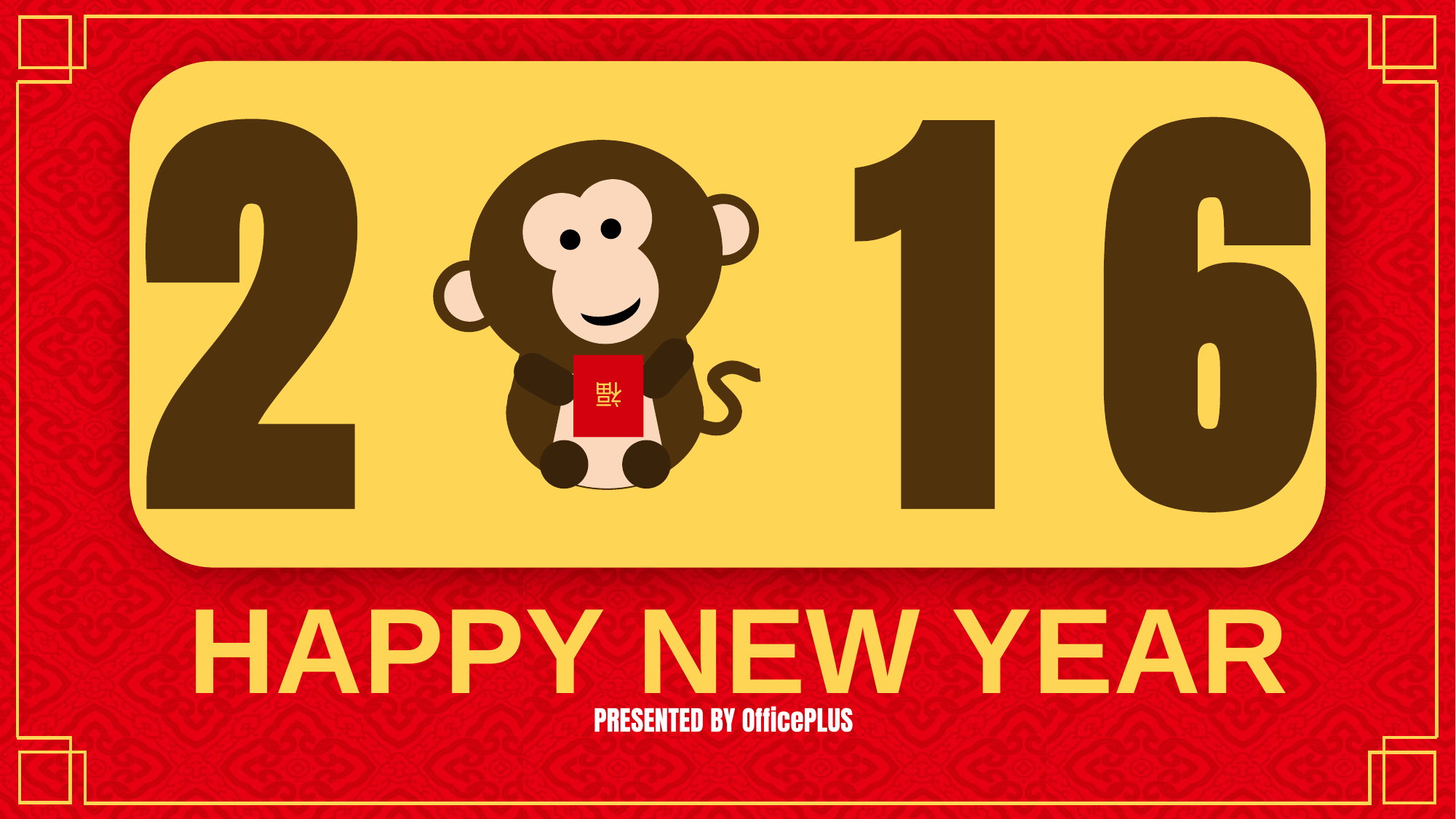

2     1 6

福

HAPPY NEW YEAR
PRESENTED BY OfficePLUS